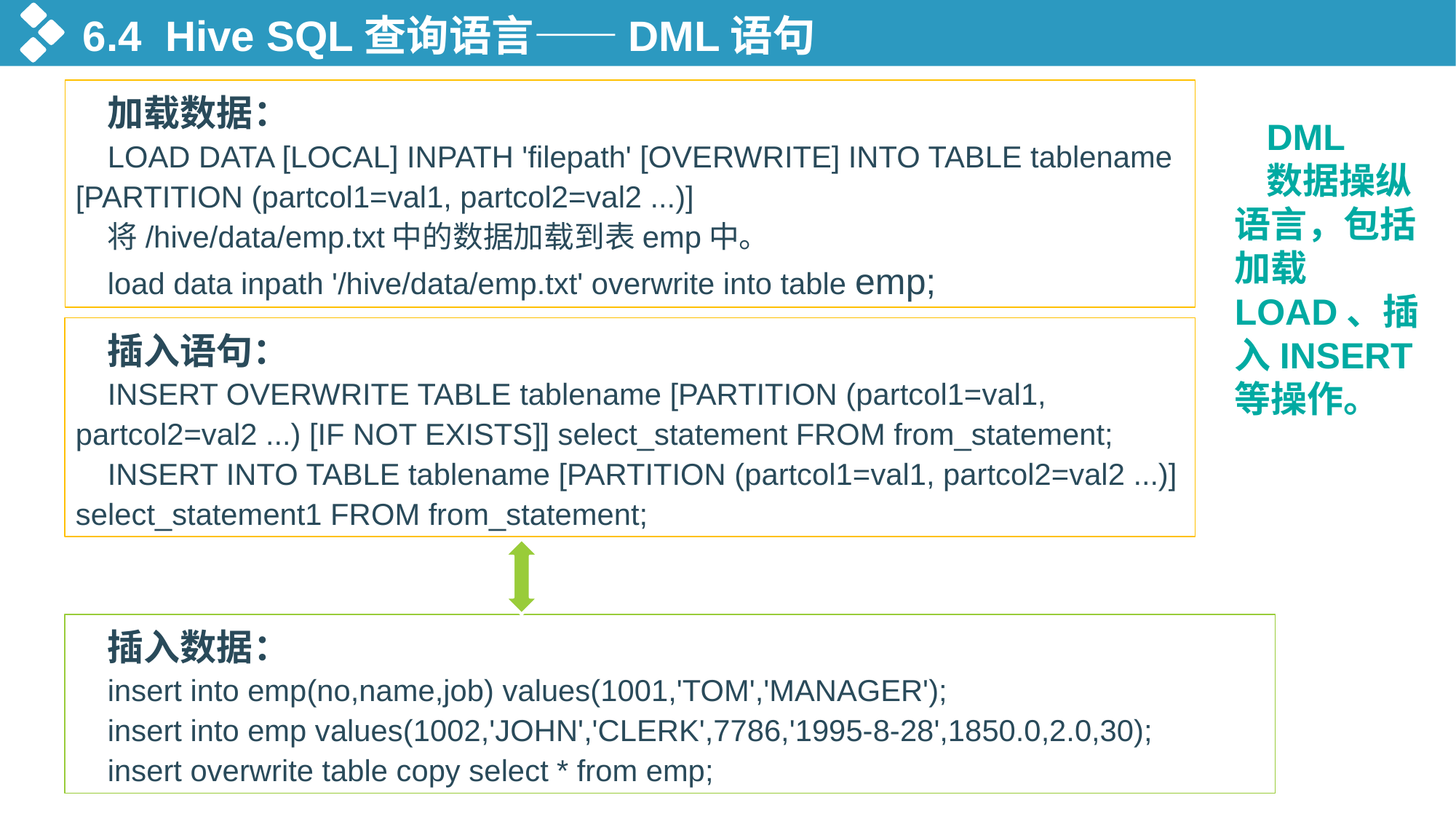

6.4  Hive SQL查询语言——DML语句
加载数据：
LOAD DATA [LOCAL] INPATH 'filepath' [OVERWRITE] INTO TABLE tablename [PARTITION (partcol1=val1, partcol2=val2 ...)]
将/hive/data/emp.txt中的数据加载到表emp中。
load data inpath '/hive/data/emp.txt' overwrite into table emp;
DML
数据操纵语言，包括加载LOAD、插入INSERT等操作。
插入语句：
INSERT OVERWRITE TABLE tablename [PARTITION (partcol1=val1, partcol2=val2 ...) [IF NOT EXISTS]] select_statement FROM from_statement;
INSERT INTO TABLE tablename [PARTITION (partcol1=val1, partcol2=val2 ...)] select_statement1 FROM from_statement;

插入数据：
insert into emp(no,name,job) values(1001,'TOM','MANAGER');
insert into emp values(1002,'JOHN','CLERK',7786,'1995-8-28',1850.0,2.0,30);
insert overwrite table copy select * from emp;